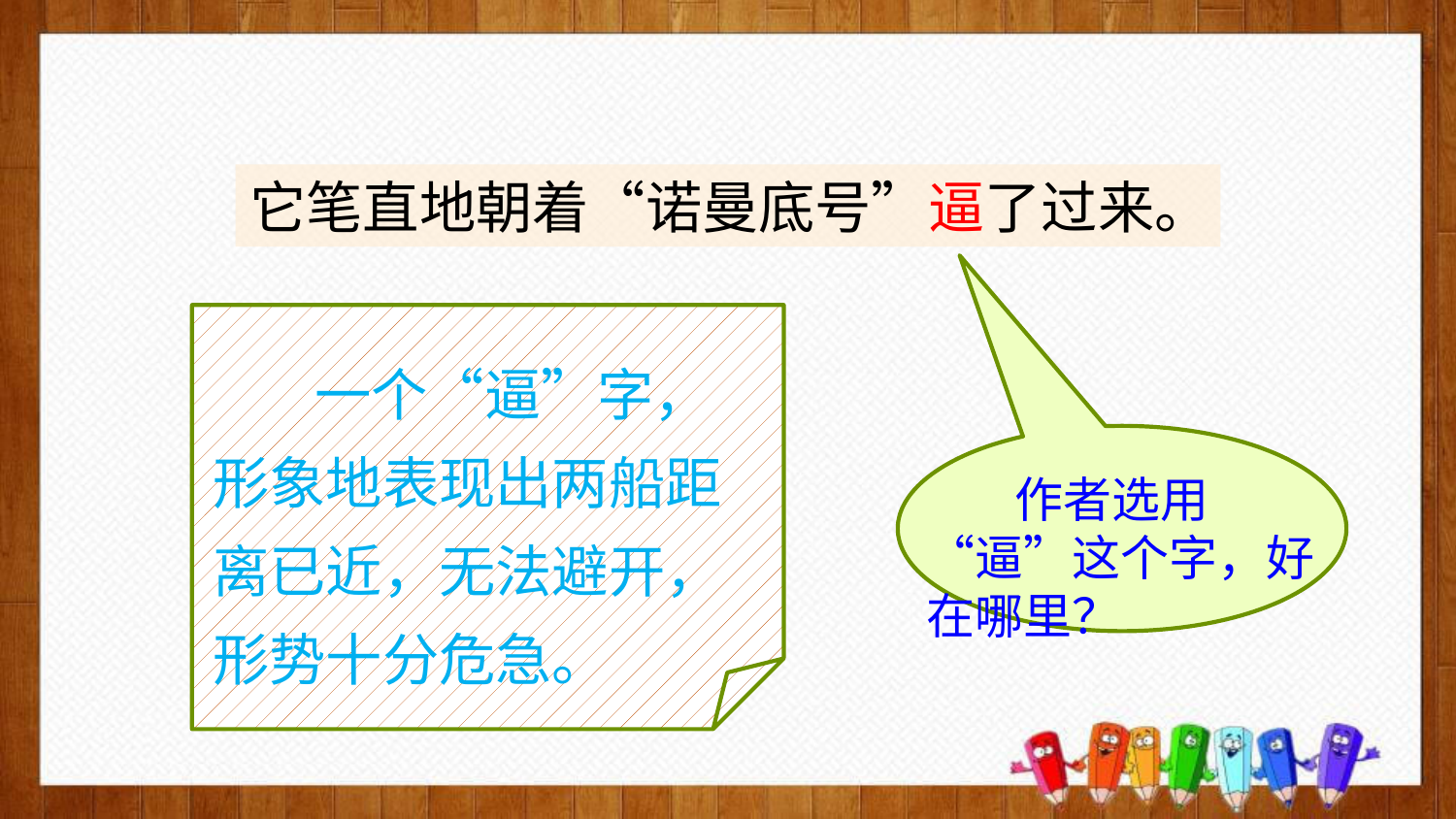

它笔直地朝着“诺曼底号”逼了过来。

       一个“逼”字，形象地表现出两船距离已近，无法避开，形势十分危急。

       作者选用“逼”这个字，好在哪里？